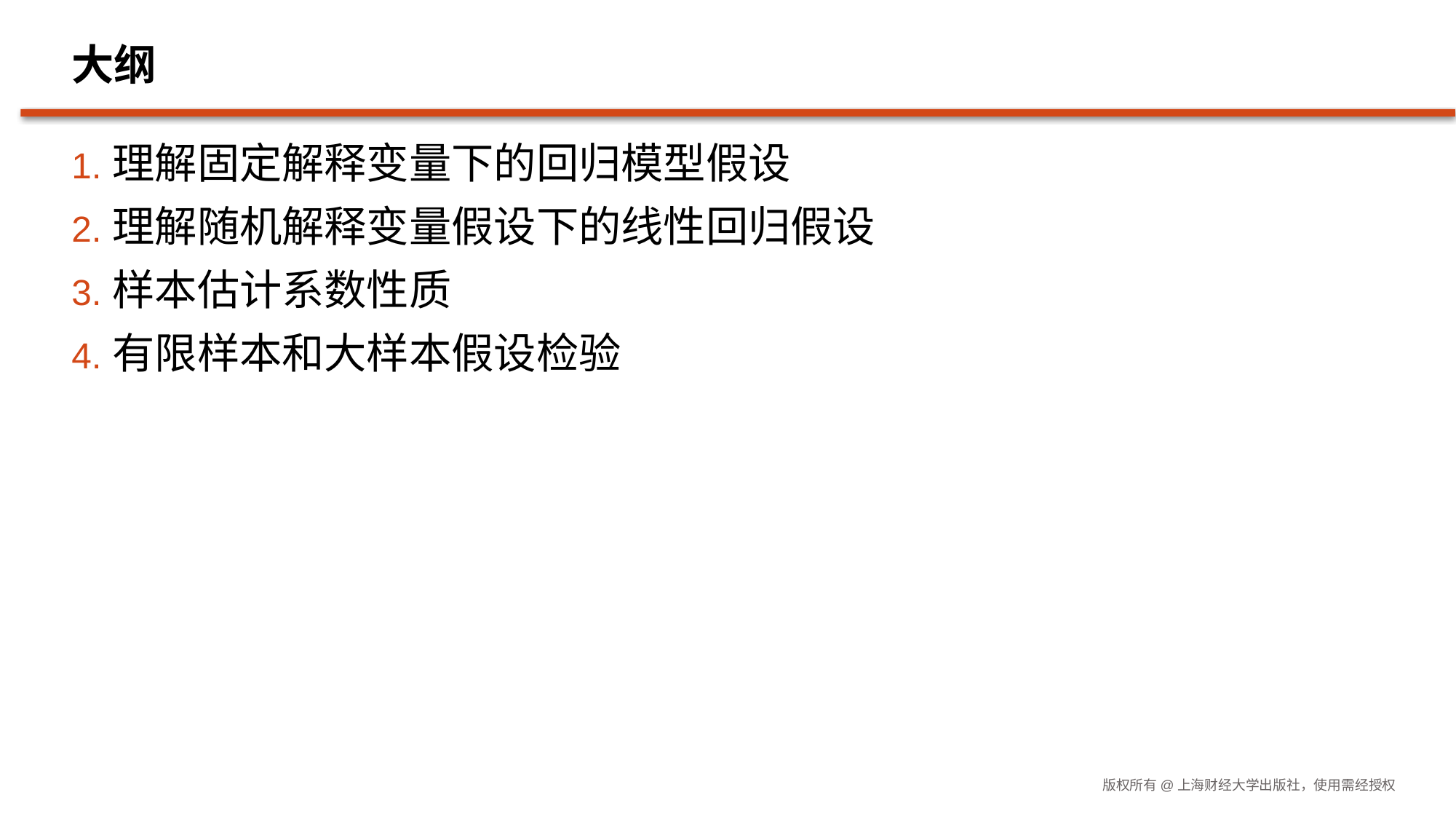

# 大纲
理解固定解释变量下的回归模型假设
理解随机解释变量假设下的线性回归假设
样本估计系数性质
有限样本和大样本假设检验

版权所有@上海财经大学出版社，使用需经授权